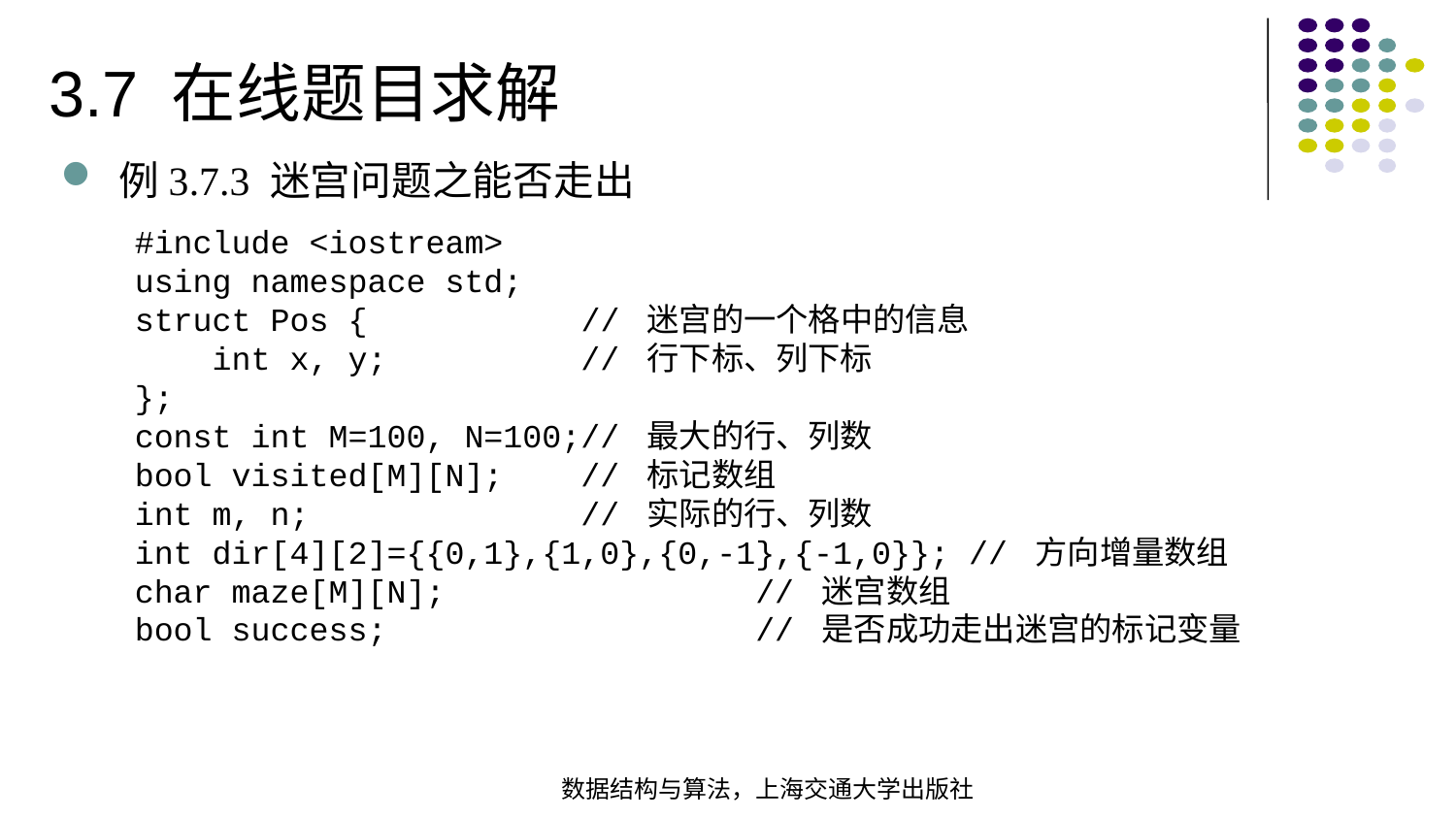

3.7 在线题目求解
例3.7.3 迷宫问题之能否走出
#include <iostream>using namespace std;struct Pos {           // 迷宫的一个格中的信息    int x, y;          // 行下标、列下标};const int M=100, N=100;// 最大的行、列数bool visited[M][N];    // 标记数组int m, n;              // 实际的行、列数int dir[4][2]={{0,1},{1,0},{0,-1},{-1,0}}; // 方向增量数组char maze[M][N];                // 迷宫数组bool success;                   // 是否成功走出迷宫的标记变量